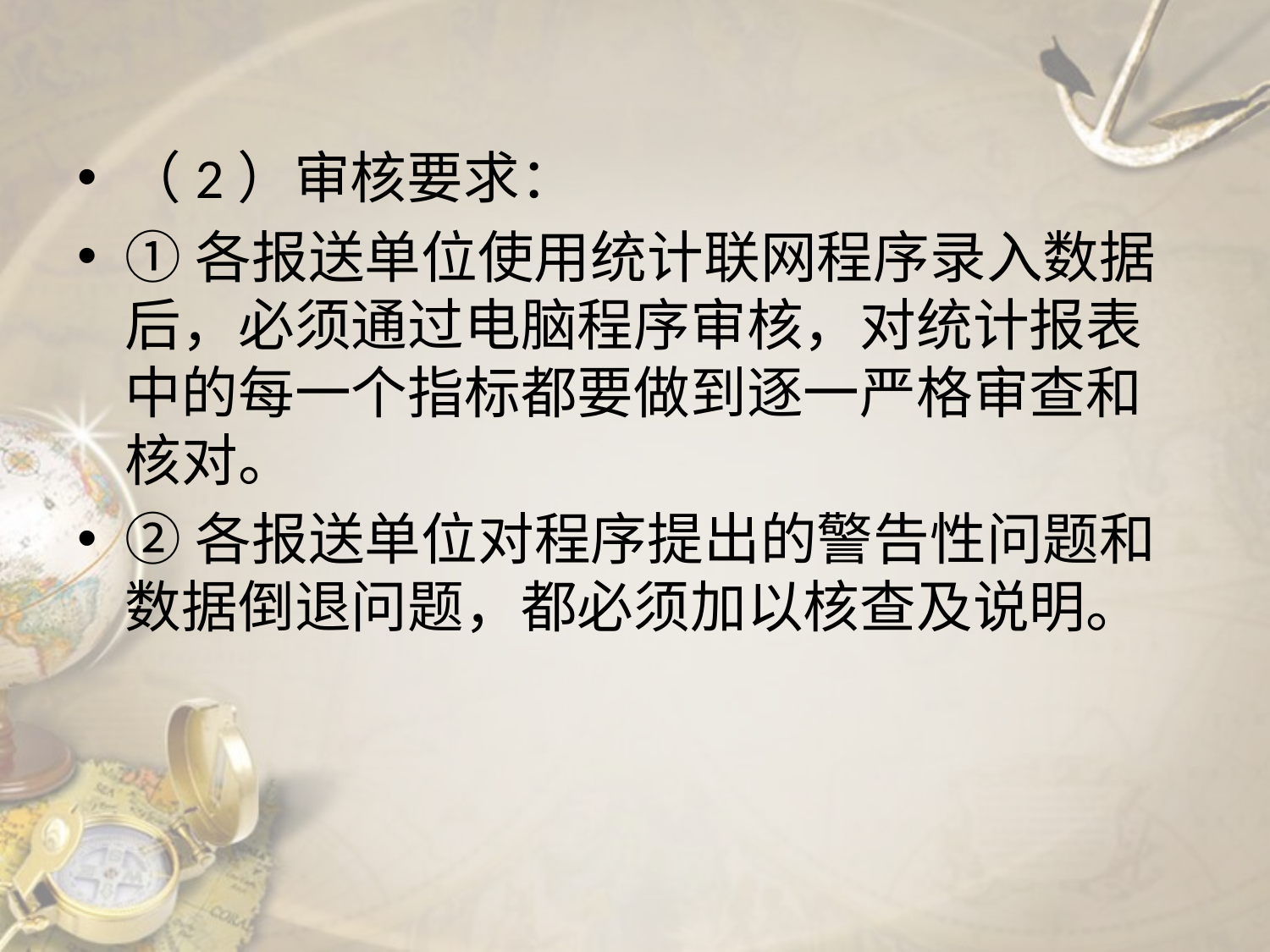

（2）审核要求：
①各报送单位使用统计联网程序录入数据后，必须通过电脑程序审核，对统计报表中的每一个指标都要做到逐一严格审查和核对。
②各报送单位对程序提出的警告性问题和数据倒退问题，都必须加以核查及说明。